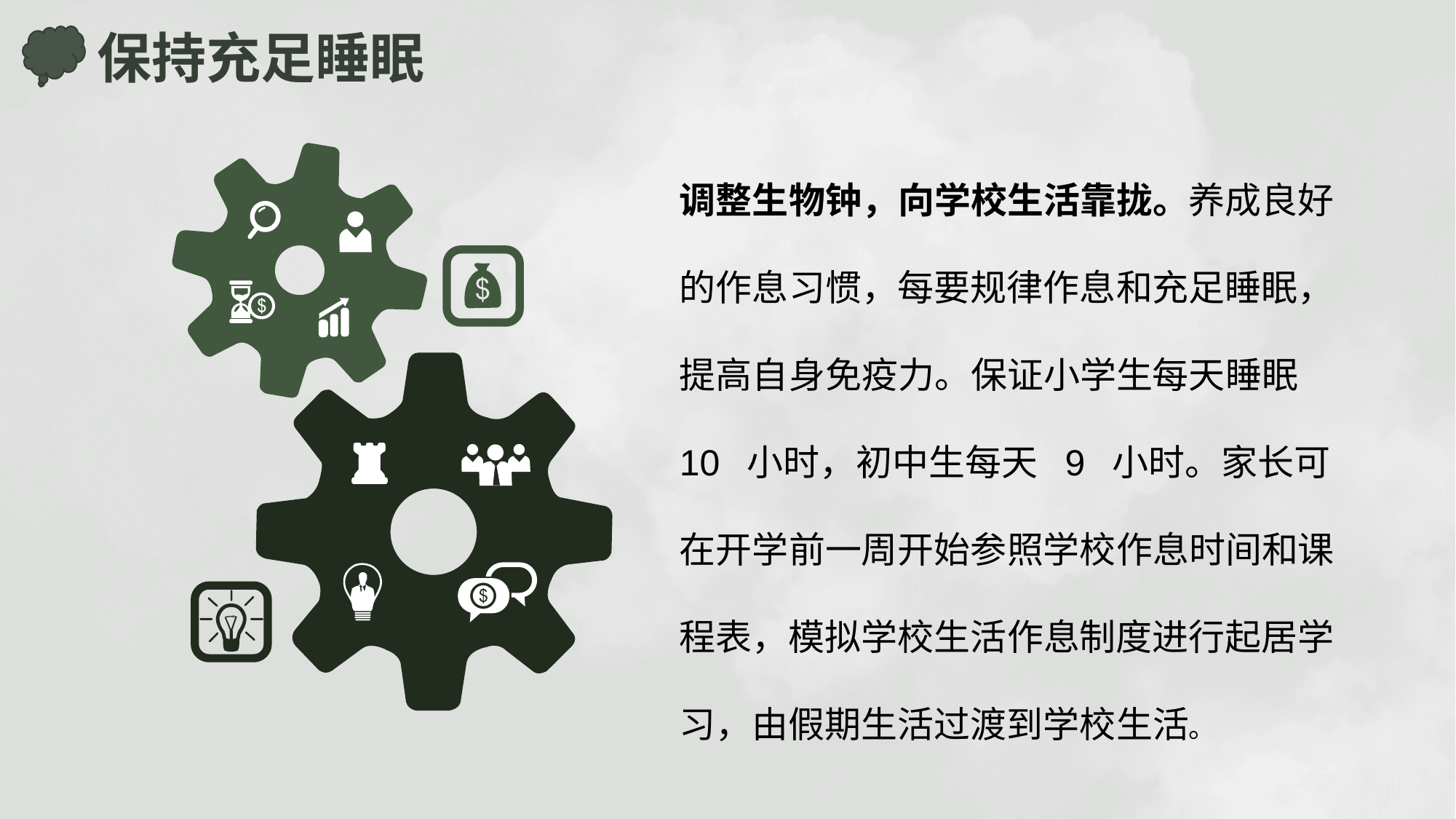

保持充足睡眠

调整生物钟，向学校生活靠拢。养成良好的作息习惯，每要规律作息和充足睡眠，提高自身免疫力。保证小学生每天睡眠 10 小时，初中生每天 9 小时。家长可在开学前一周开始参照学校作息时间和课程表，模拟学校生活作息制度进行起居学习，由假期生活过渡到学校生活。